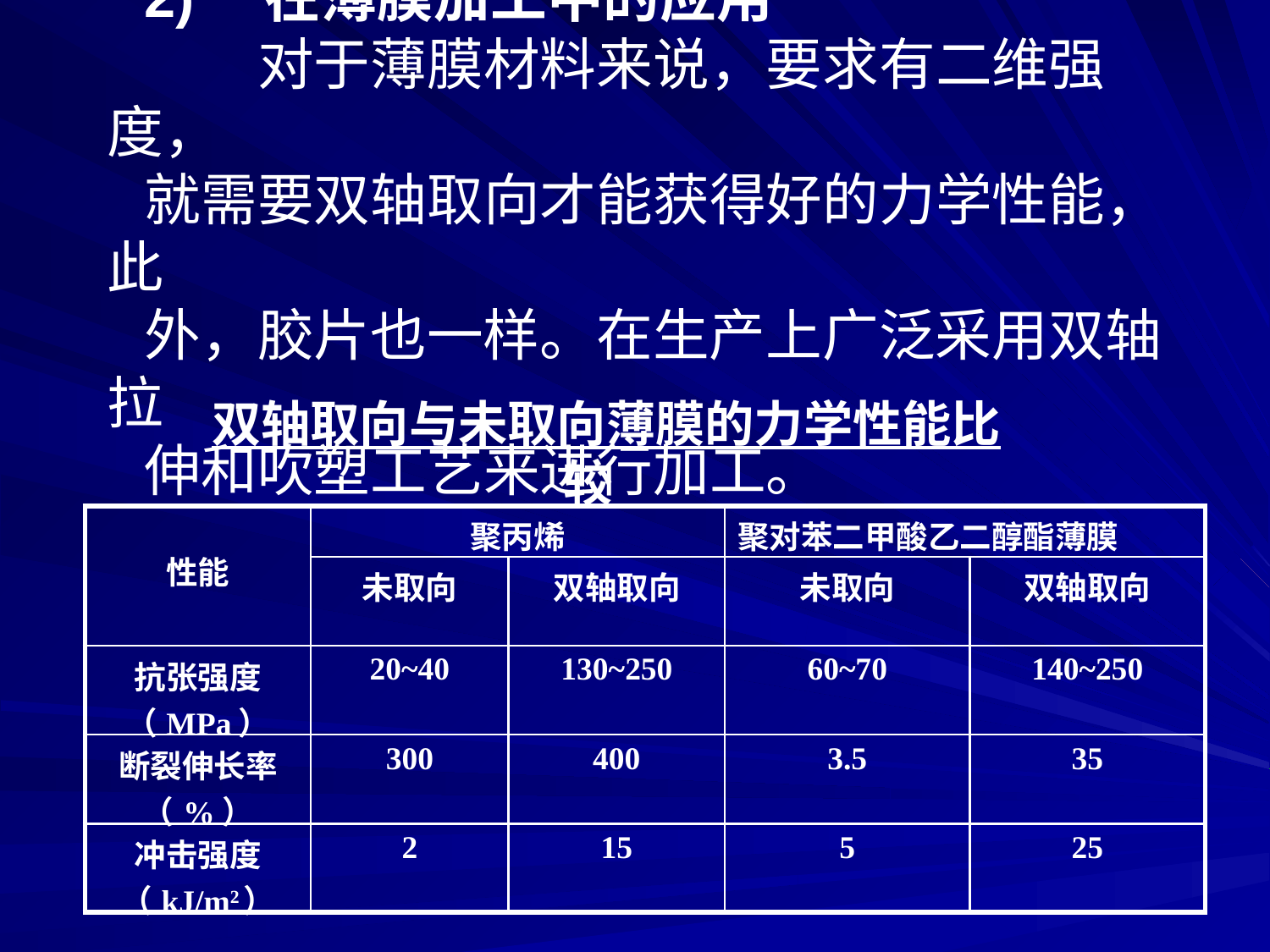

2)　在薄膜加工中的应用
　　对于薄膜材料来说，要求有二维强度，
就需要双轴取向才能获得好的力学性能，此
外，胶片也一样。在生产上广泛采用双轴拉
伸和吹塑工艺来进行加工。
双轴取向与未取向薄膜的力学性能比较
| 性能 | 聚丙烯 |  | 聚对苯二甲酸乙二醇酯薄膜 |  |
| --- | --- | --- | --- | --- |
|  | 未取向 | 双轴取向 | 未取向 | 双轴取向 |
| 抗张强度（MPa） | 20~40 | 130~250 | 60~70 | 140~250 |
| 断裂伸长率（%） | 300 | 400 | 3.5 | 35 |
| 冲击强度（kJ/m2） | 2 | 15 | 5 | 25 |